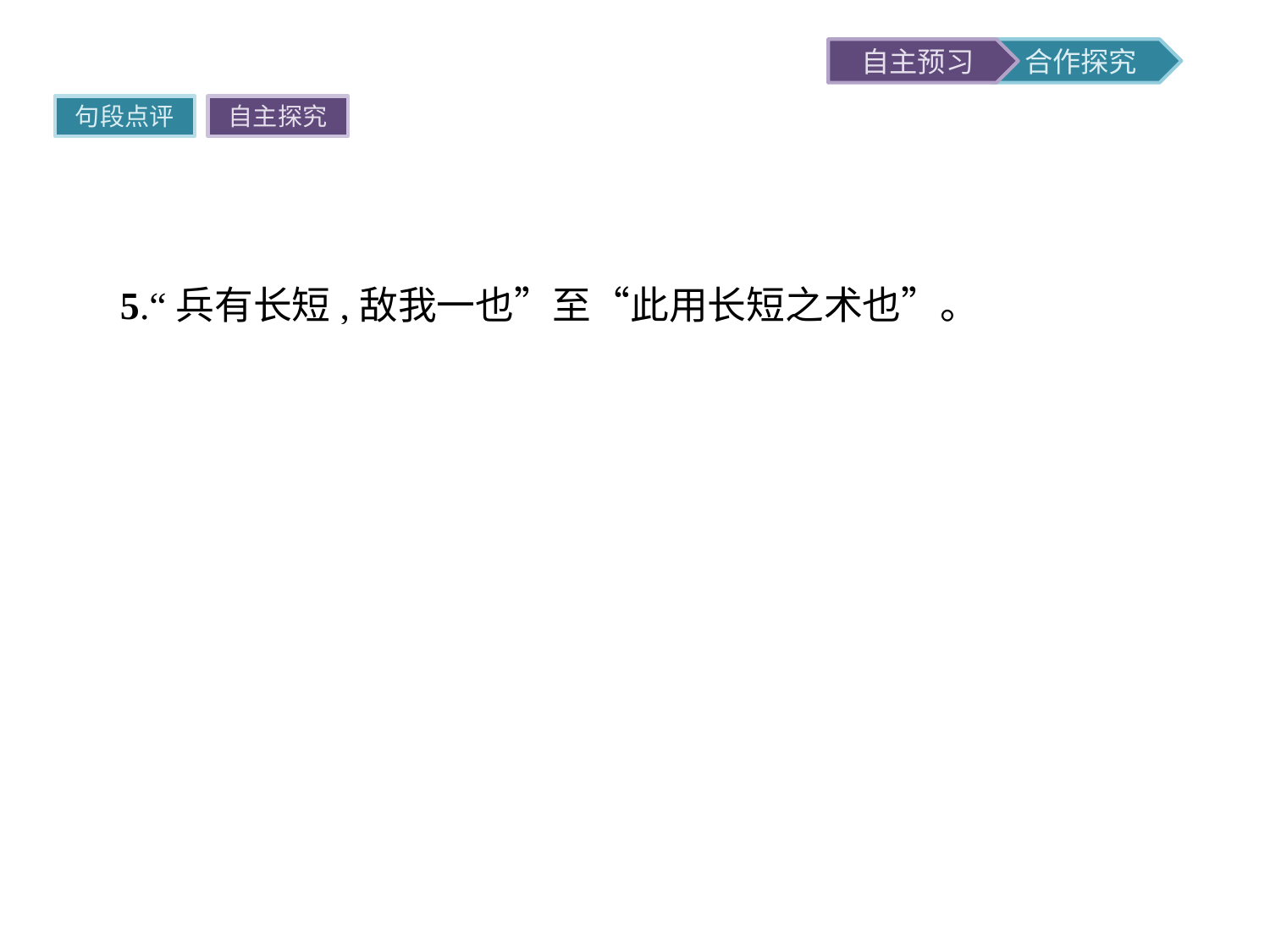

句段点评
自主探究
5.“兵有长短,敌我一也”至“此用长短之术也”。
点评这一段论述了战争中的阴长、暴短的关系。“吾之所短,吾抗而暴之,使之疑而却;吾之所长,吾阴而养之,使之狎而堕其中,此用长短之术也。”具体来说,“暴短”是有意显露自己的短处,使敌人疑惧而不敢攻;“阴长”是有意隐匿自己的长处,使敌人麻痹大意而落入圈套。该段用问答的方式将如何利用长处与短处的方法巧妙地表现了出来。这样易于理解,使文章所表达的战略战术思想,具有深邃而又实用的特点。